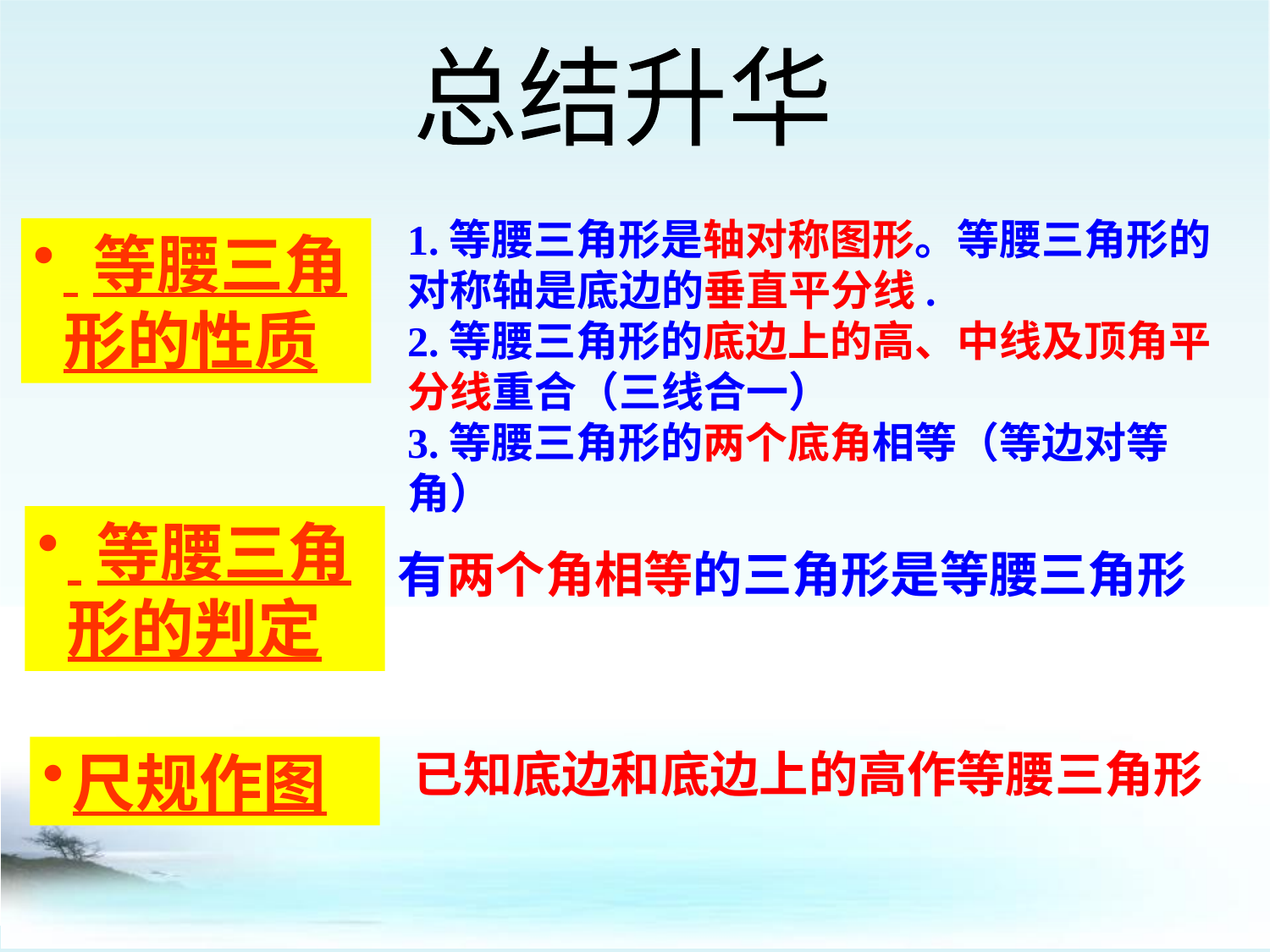

总结升华
1.等腰三角形是轴对称图形。等腰三角形的对称轴是底边的垂直平分线.
2.等腰三角形的底边上的高、中线及顶角平分线重合（三线合一）
3.等腰三角形的两个底角相等（等边对等角）
 等腰三角形的性质
 等腰三角形的判定
有两个角相等的三角形是等腰三角形
尺规作图
已知底边和底边上的高作等腰三角形